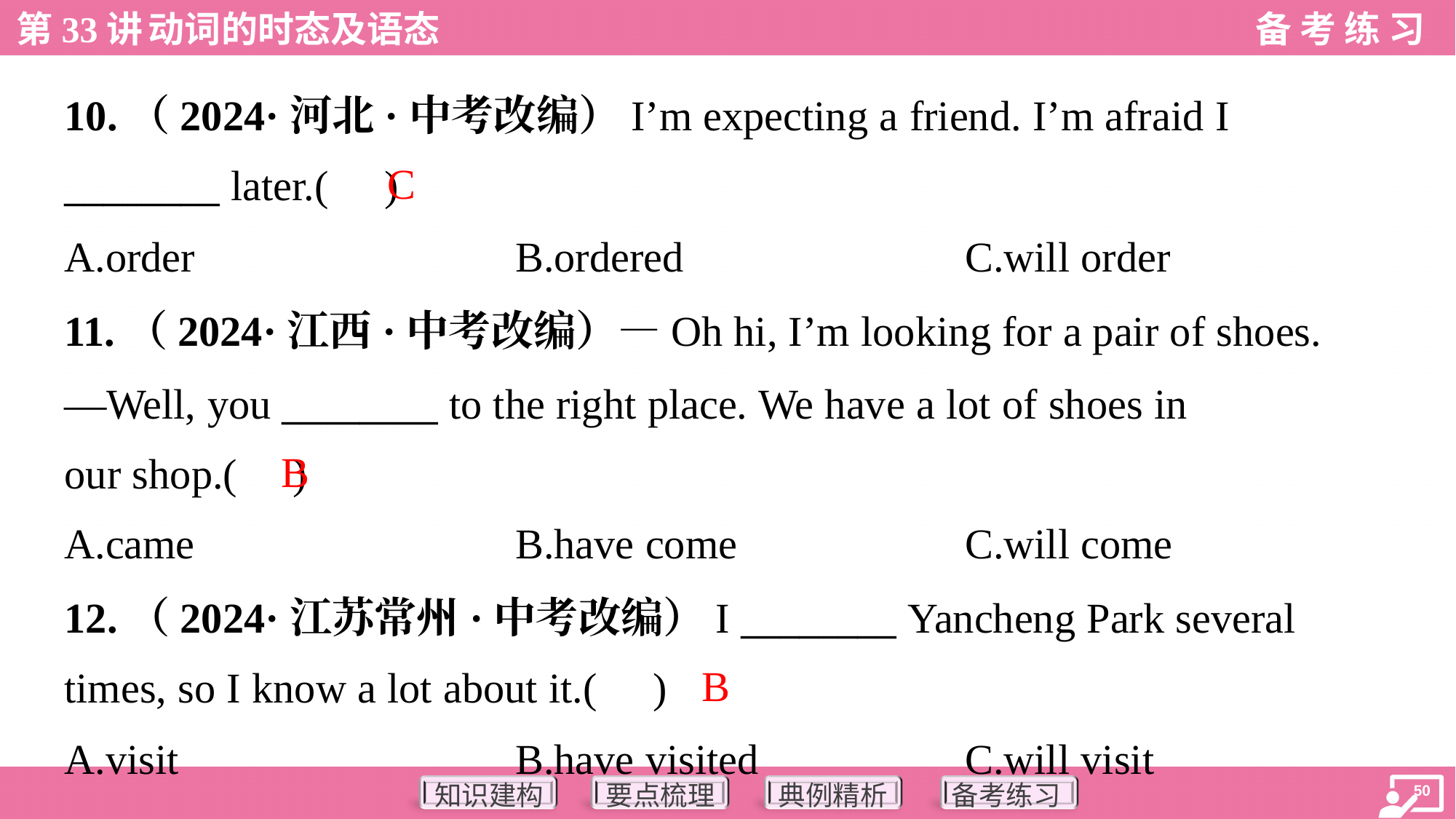

10.（2024·河北·中考改编）I’m expecting a friend. I’m afraid I
________ later.(     )
C
A.order	B.ordered	C.will order
11.（2024·江西·中考改编）—Oh hi, I’m looking for a pair of shoes.
—Well, you ________ to the right place. We have a lot of shoes in
our shop.(     )
B
A.came	B.have come	C.will come
12.（2024·江苏常州·中考改编）I ________ Yancheng Park several
times, so I know a lot about it.(     )
B
A.visit	B.have visited	C.will visit